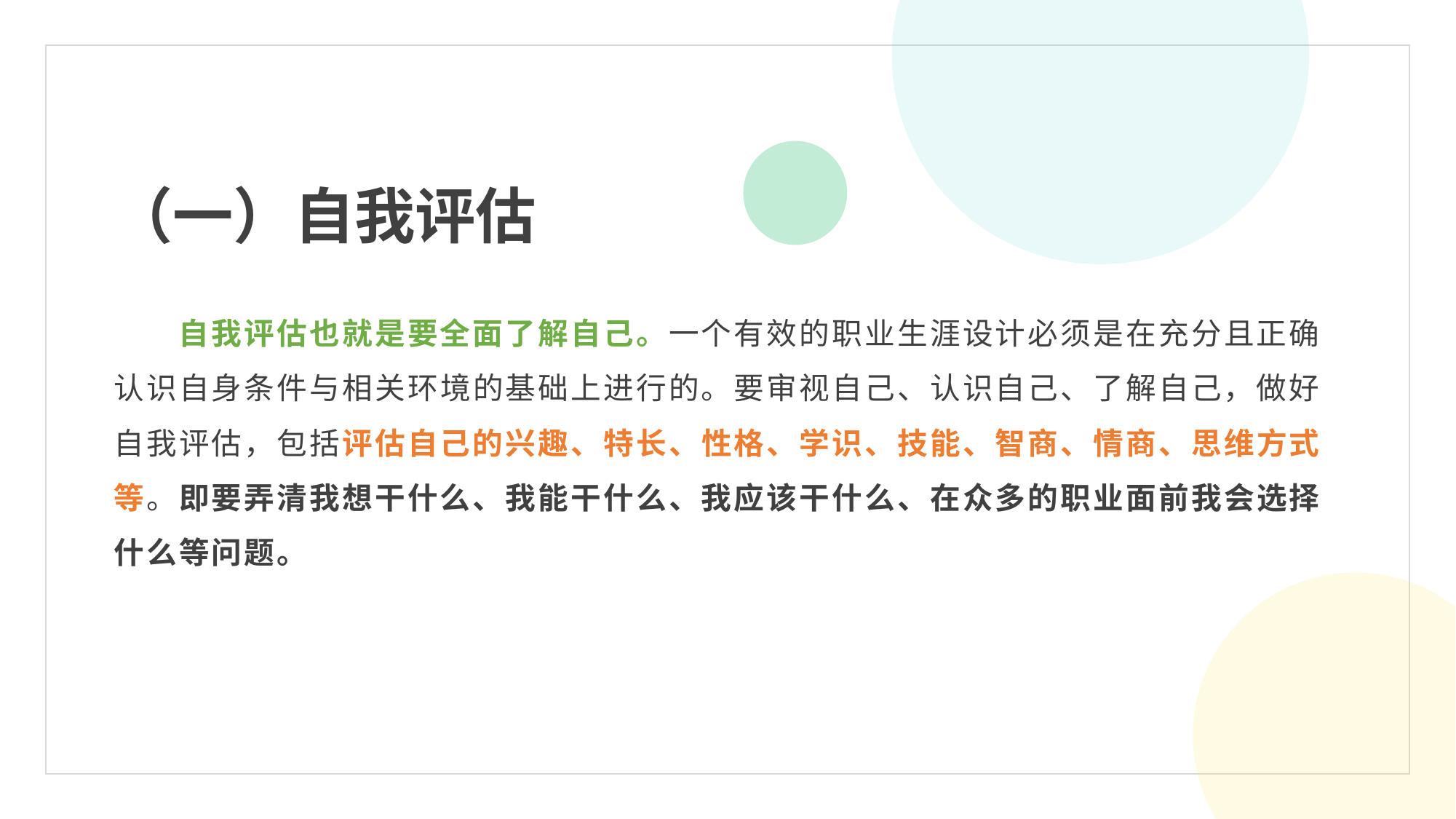

（一）自我评估
自我评估也就是要全面了解自己。一个有效的职业生涯设计必须是在充分且正确认识自身条件与相关环境的基础上进行的。要审视自己、认识自己、了解自己，做好自我评估，包括评估自己的兴趣、特长、性格、学识、技能、智商、情商、思维方式等。即要弄清我想干什么、我能干什么、我应该干什么、在众多的职业面前我会选择什么等问题。